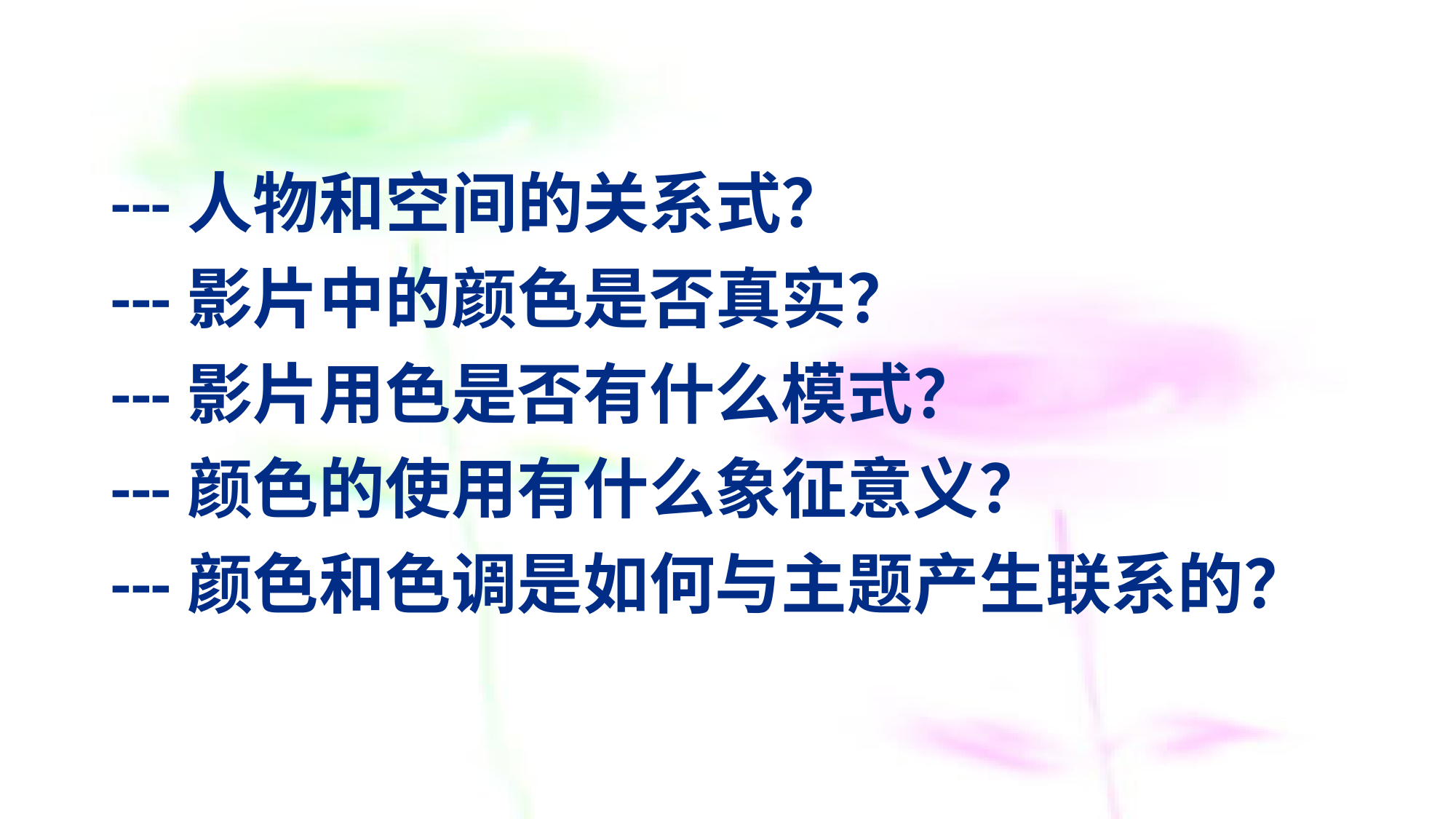

# ---人物和空间的关系式？ ---影片中的颜色是否真实？ ---影片用色是否有什么模式？ ---颜色的使用有什么象征意义？ ---颜色和色调是如何与主题产生联系的？